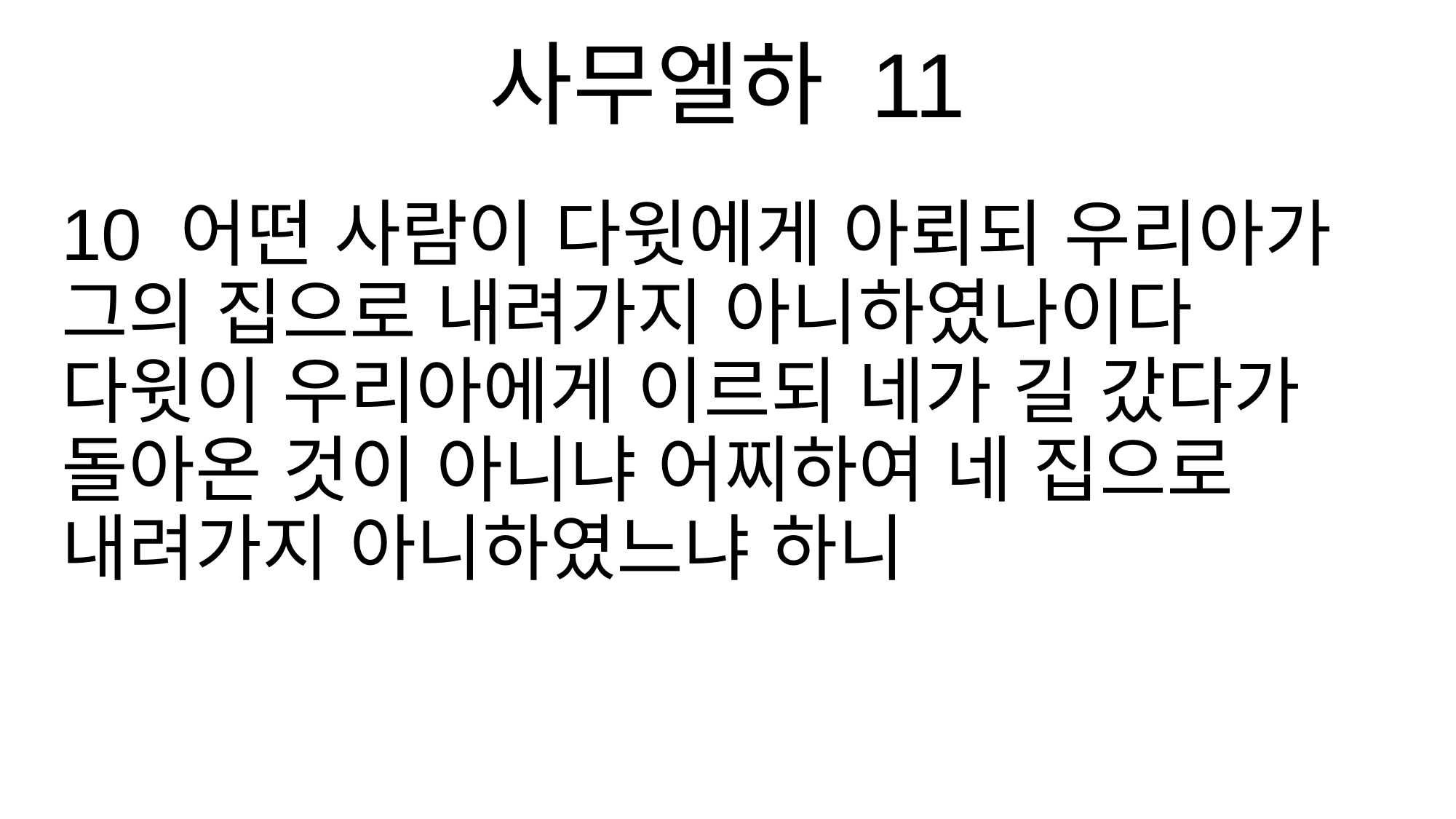

사무엘하 11
10 어떤 사람이 다윗에게 아뢰되 우리아가 그의 집으로 내려가지 아니하였나이다 다윗이 우리아에게 이르되 네가 길 갔다가 돌아온 것이 아니냐 어찌하여 네 집으로 내려가지 아니하였느냐 하니